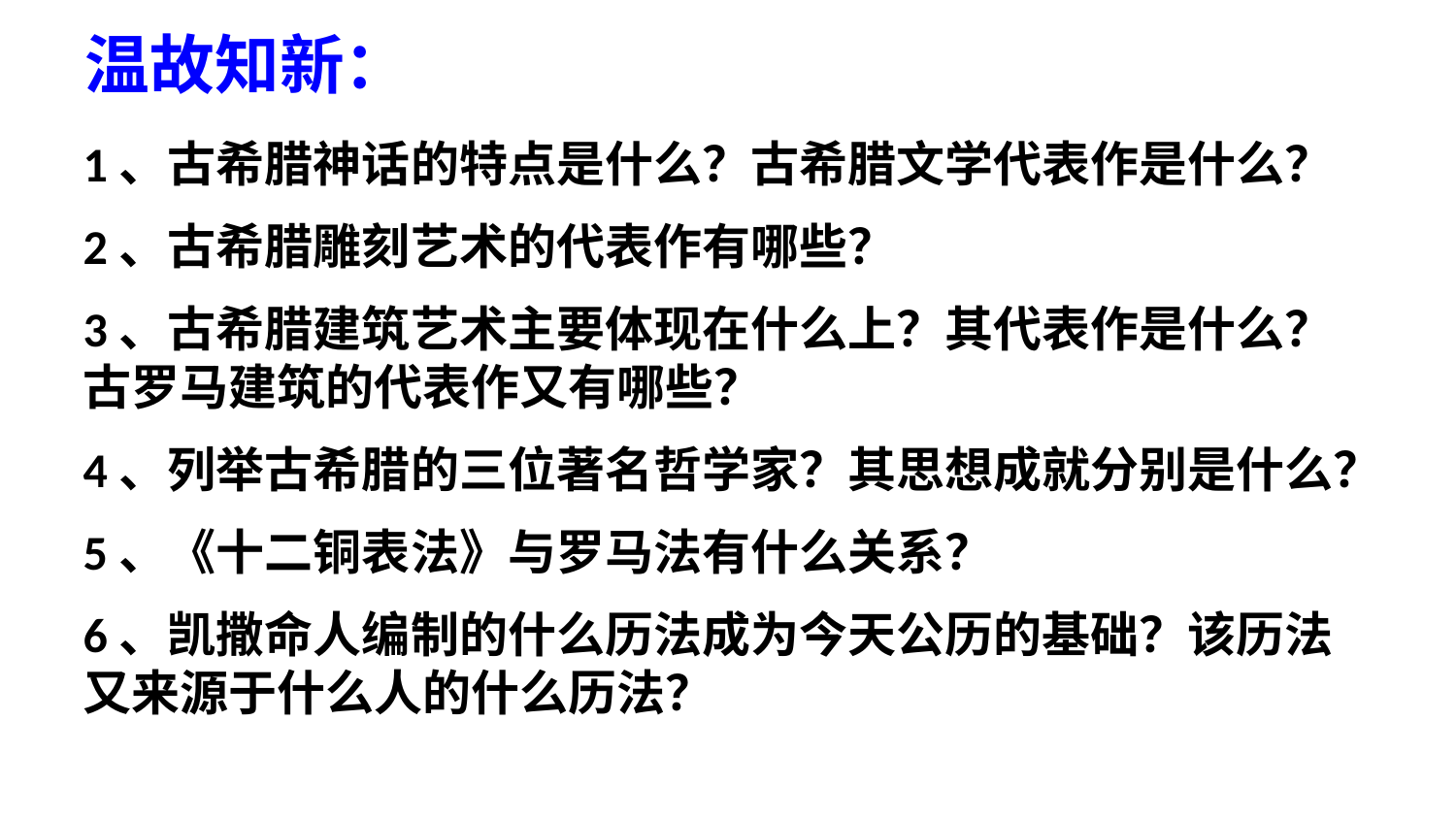

温故知新：
1、古希腊神话的特点是什么？古希腊文学代表作是什么？

2、古希腊雕刻艺术的代表作有哪些？

3、古希腊建筑艺术主要体现在什么上？其代表作是什么？古罗马建筑的代表作又有哪些？

4、列举古希腊的三位著名哲学家？其思想成就分别是什么？

5、《十二铜表法》与罗马法有什么关系？

6、凯撒命人编制的什么历法成为今天公历的基础？该历法又来源于什么人的什么历法？